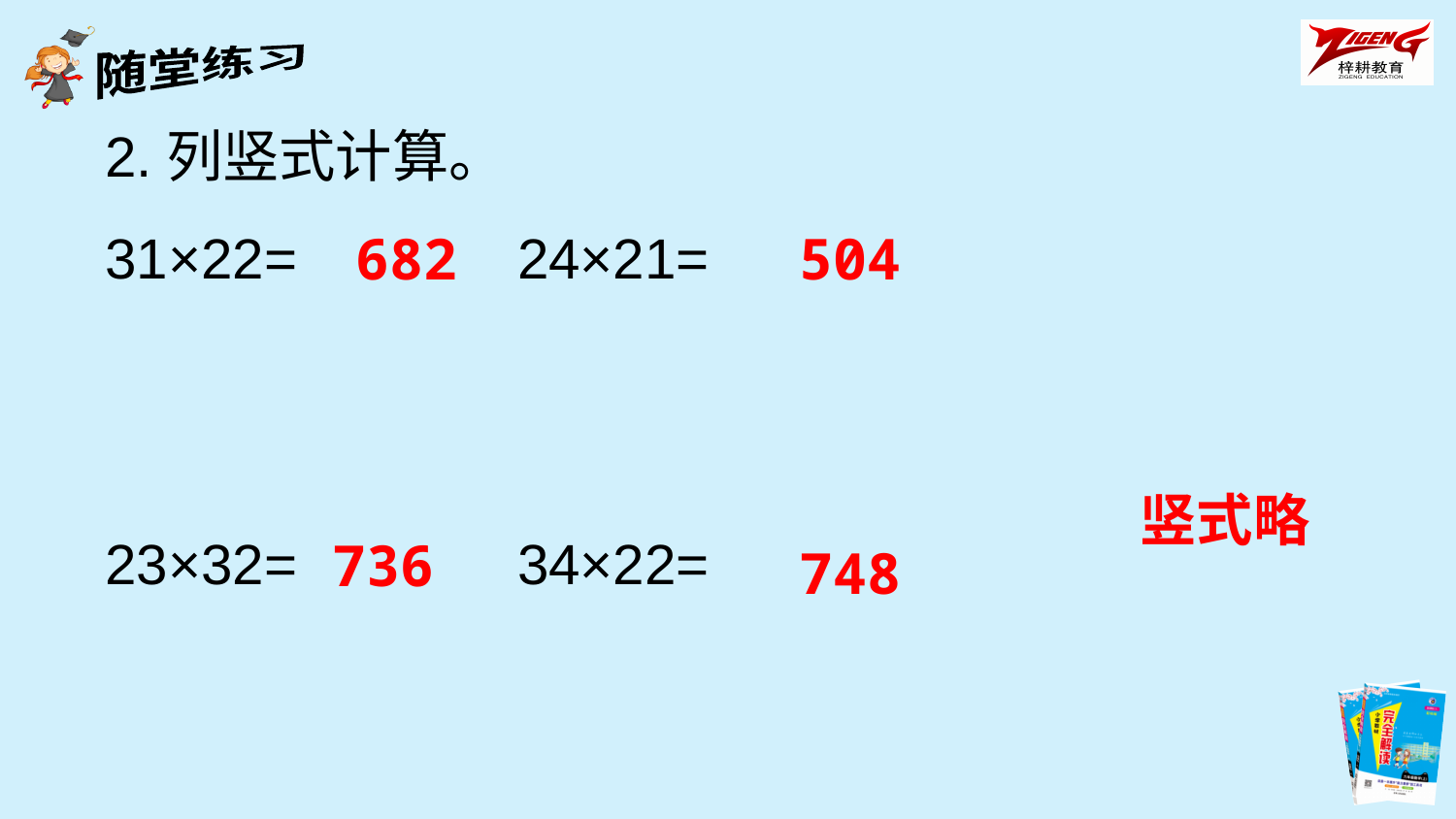

2.列竖式计算。
31×22=              24×21=

23×32=              34×22=
682
504
竖式略
736
748